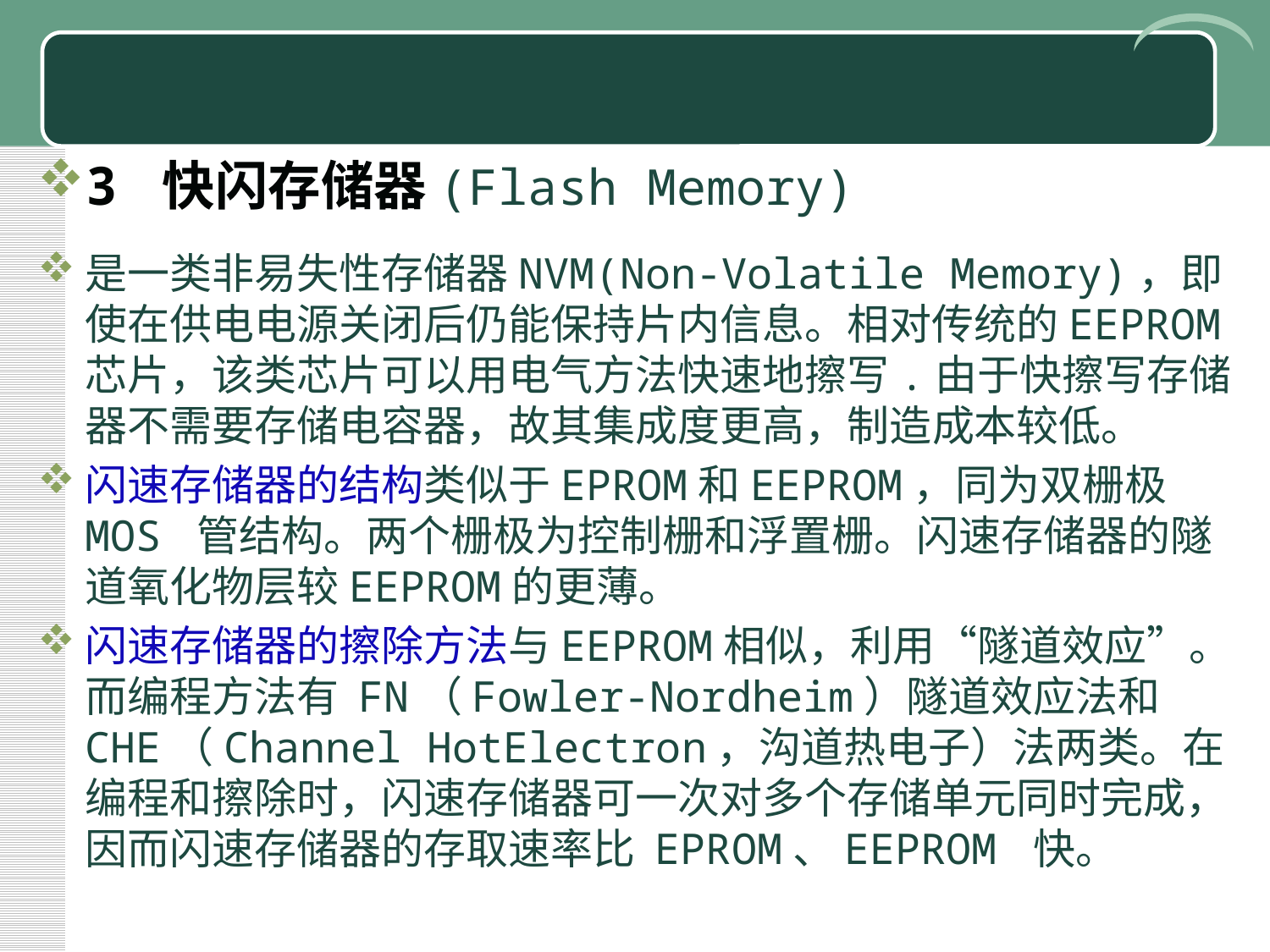

#
3 快闪存储器(Flash Memory)

是一类非易失性存储器NVM(Non-Volatile Memory)，即使在供电电源关闭后仍能保持片内信息。相对传统的EEPROM芯片，该类芯片可以用电气方法快速地擦写.由于快擦写存储器不需要存储电容器，故其集成度更高，制造成本较低。
闪速存储器的结构类似于EPROM和EEPROM，同为双栅极 MOS 管结构。两个栅极为控制栅和浮置栅。闪速存储器的隧道氧化物层较EEPROM的更薄。
闪速存储器的擦除方法与EEPROM相似，利用“隧道效应”。而编程方法有 FN（Fowler-Nordheim）隧道效应法和 CHE（Channel HotElectron，沟道热电子）法两类。在编程和擦除时，闪速存储器可一次对多个存储单元同时完成，因而闪速存储器的存取速率比 EPROM、EEPROM 快。